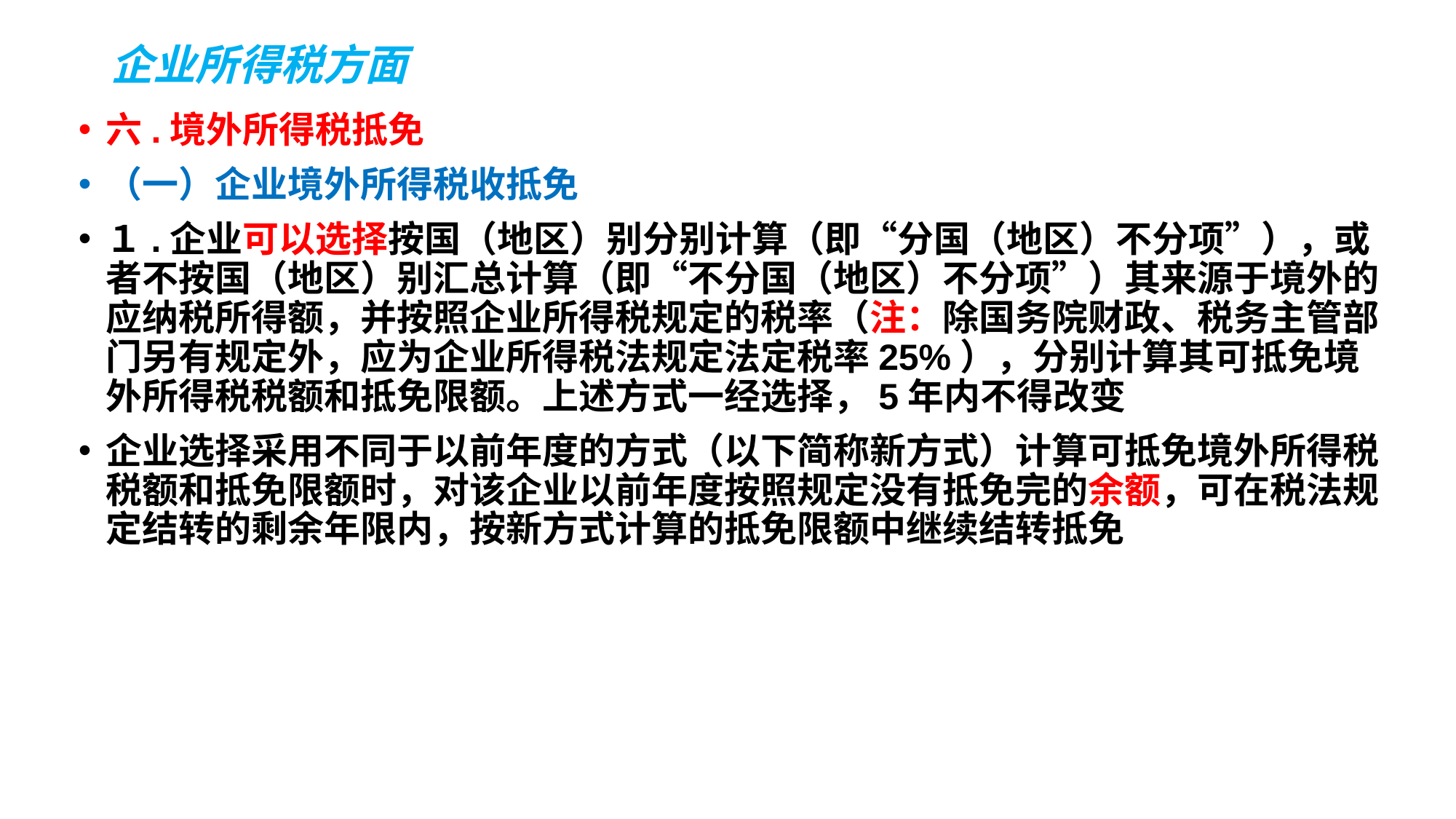

# 企业所得税方面
六.境外所得税抵免
（一）企业境外所得税收抵免
１.企业可以选择按国（地区）别分别计算（即“分国（地区）不分项”），或者不按国（地区）别汇总计算（即“不分国（地区）不分项”）其来源于境外的应纳税所得额，并按照企业所得税规定的税率（注：除国务院财政、税务主管部门另有规定外，应为企业所得税法规定法定税率25%），分别计算其可抵免境外所得税税额和抵免限额。上述方式一经选择，5年内不得改变
企业选择采用不同于以前年度的方式（以下简称新方式）计算可抵免境外所得税税额和抵免限额时，对该企业以前年度按照规定没有抵免完的余额，可在税法规定结转的剩余年限内，按新方式计算的抵免限额中继续结转抵免